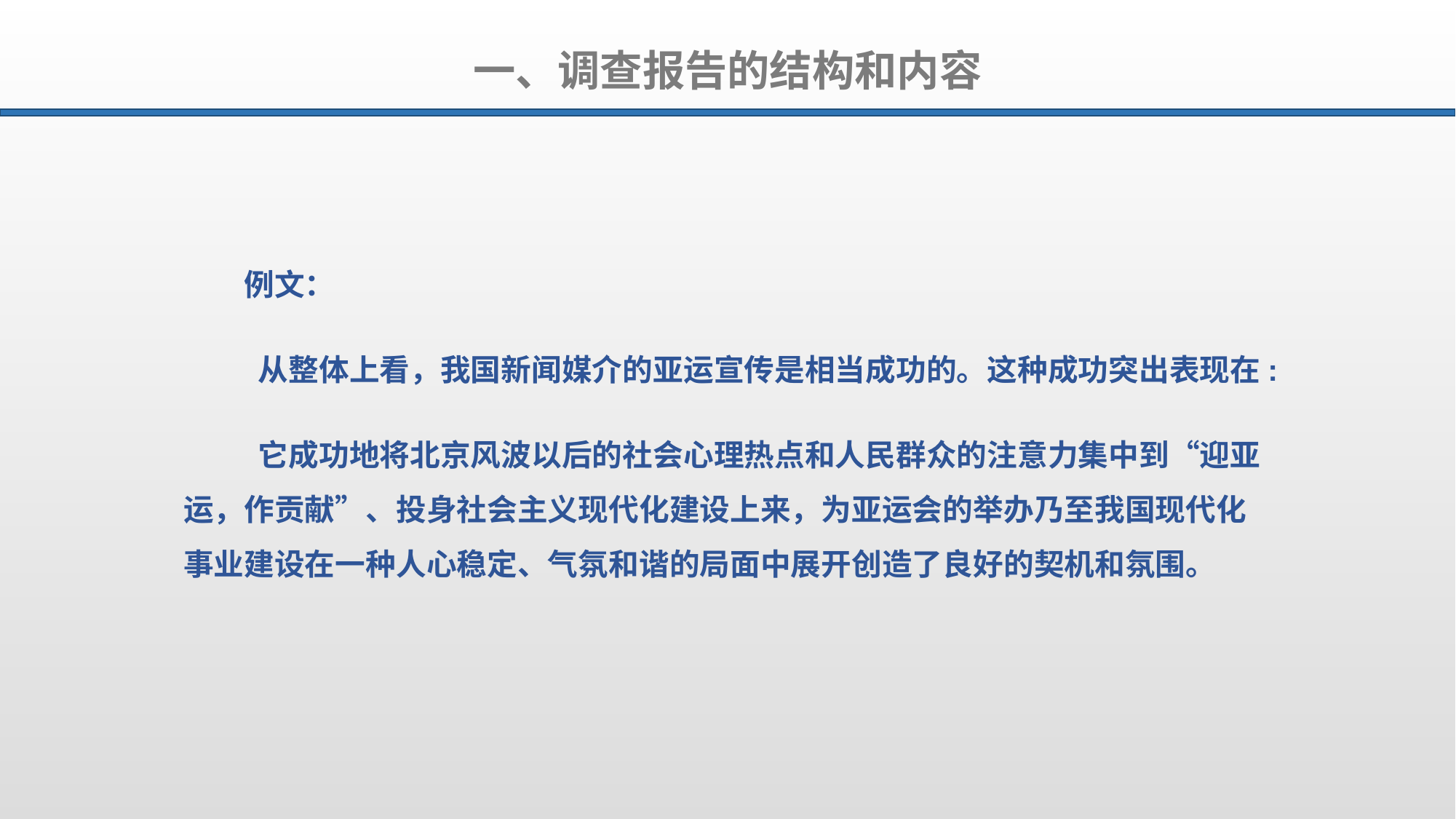

一、调查报告的结构和内容

例文：
 从整体上看，我国新闻媒介的亚运宣传是相当成功的。这种成功突出表现在:
 它成功地将北京风波以后的社会心理热点和人民群众的注意力集中到“迎亚运，作贡献”、投身社会主义现代化建设上来，为亚运会的举办乃至我国现代化事业建设在一种人心稳定、气氛和谐的局面中展开创造了良好的契机和氛围。